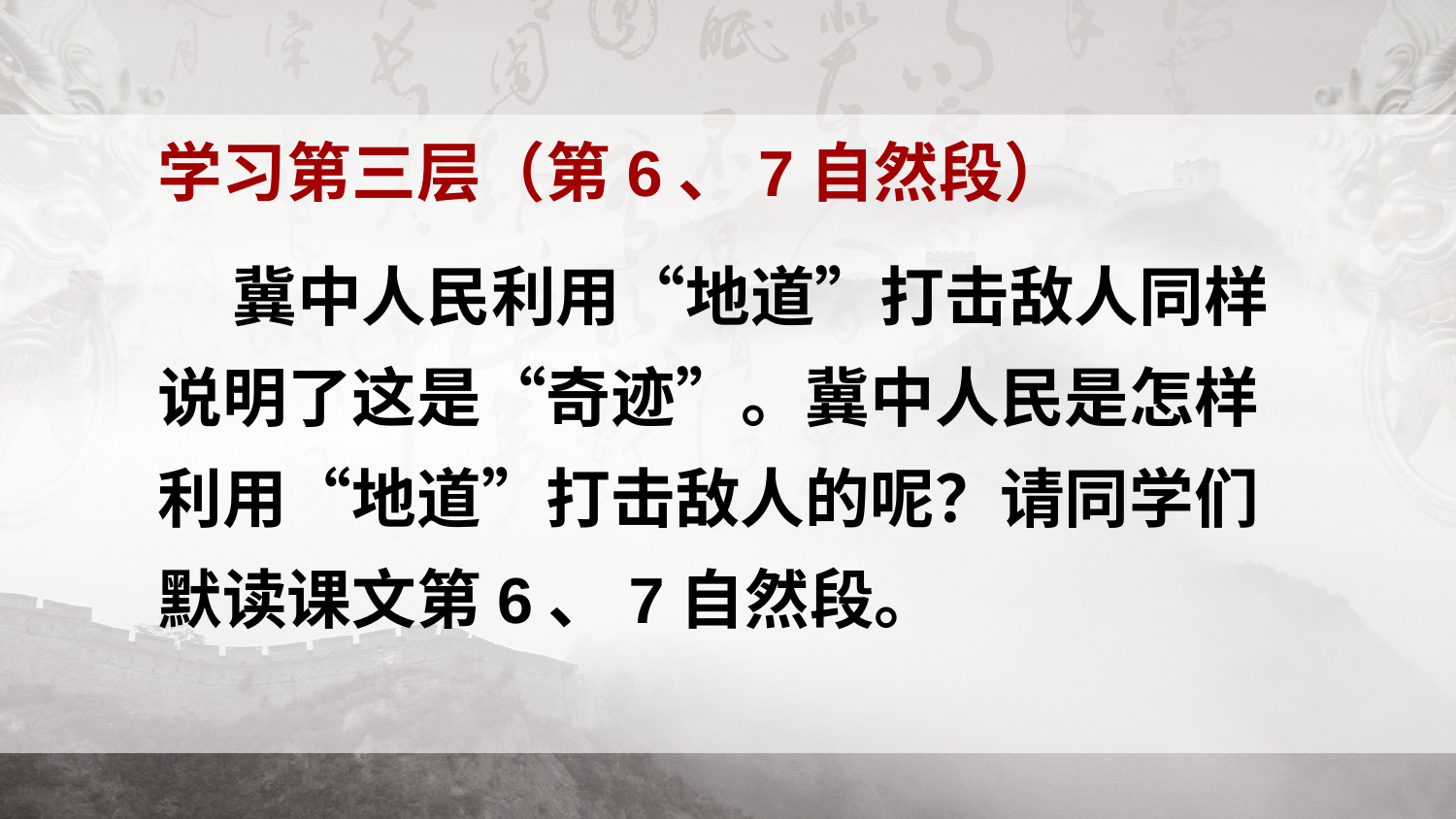

学习第三层（第6、7自然段）
    冀中人民利用“地道”打击敌人同样说明了这是“奇迹”。冀中人民是怎样利用“地道”打击敌人的呢？请同学们默读课文第6、7自然段。